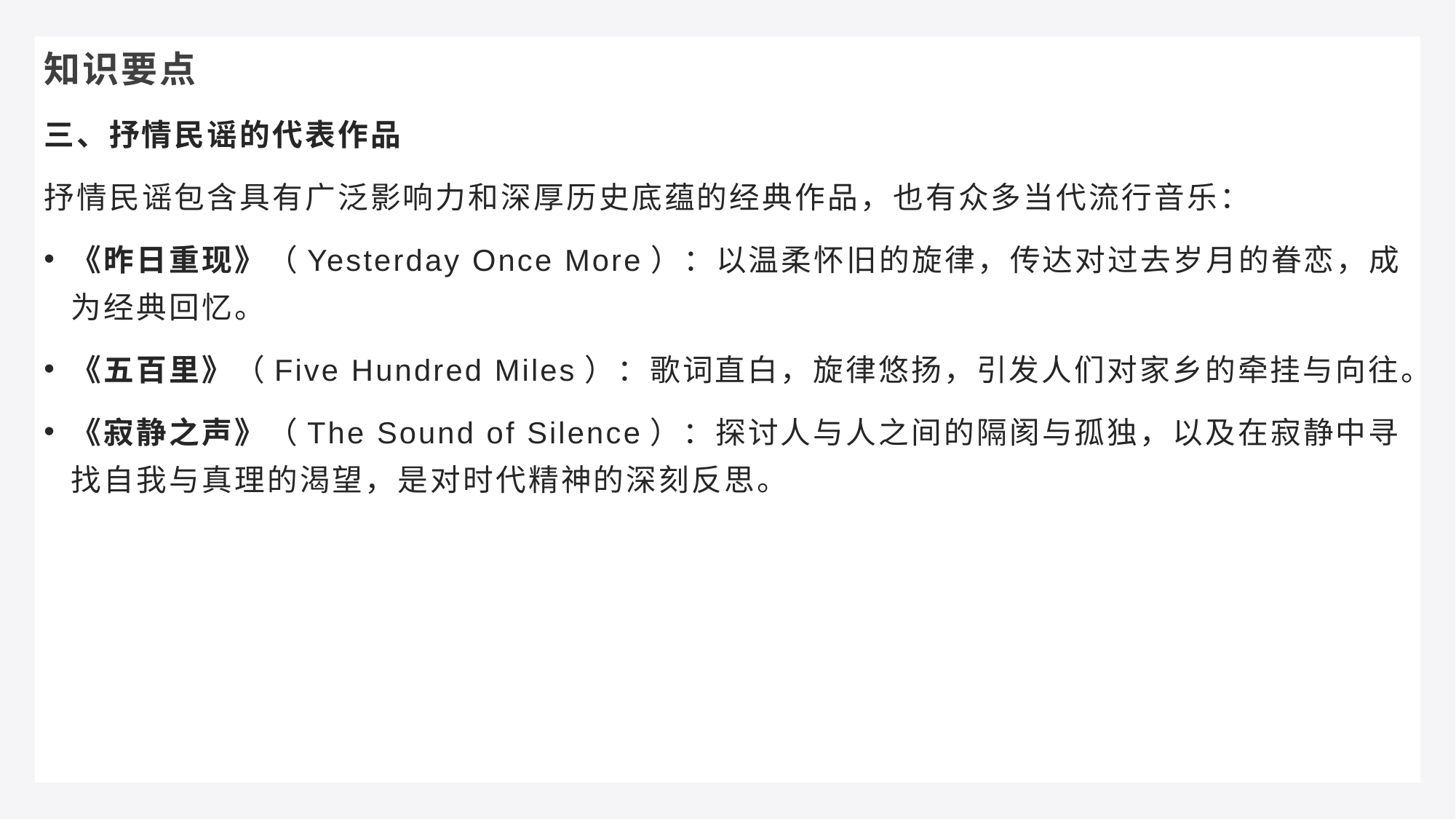

知识要点
三、抒情民谣的代表作品
抒情民谣包含具有广泛影响力和深厚历史底蕴的经典作品，也有众多当代流行音乐：
《昨日重现》（Yesterday Once More）：以温柔怀旧的旋律，传达对过去岁月的眷恋，成为经典回忆。
《五百里》（Five Hundred Miles）：歌词直白，旋律悠扬，引发人们对家乡的牵挂与向往。
《寂静之声》（The Sound of Silence）：探讨人与人之间的隔阂与孤独，以及在寂静中寻找自我与真理的渴望，是对时代精神的深刻反思。